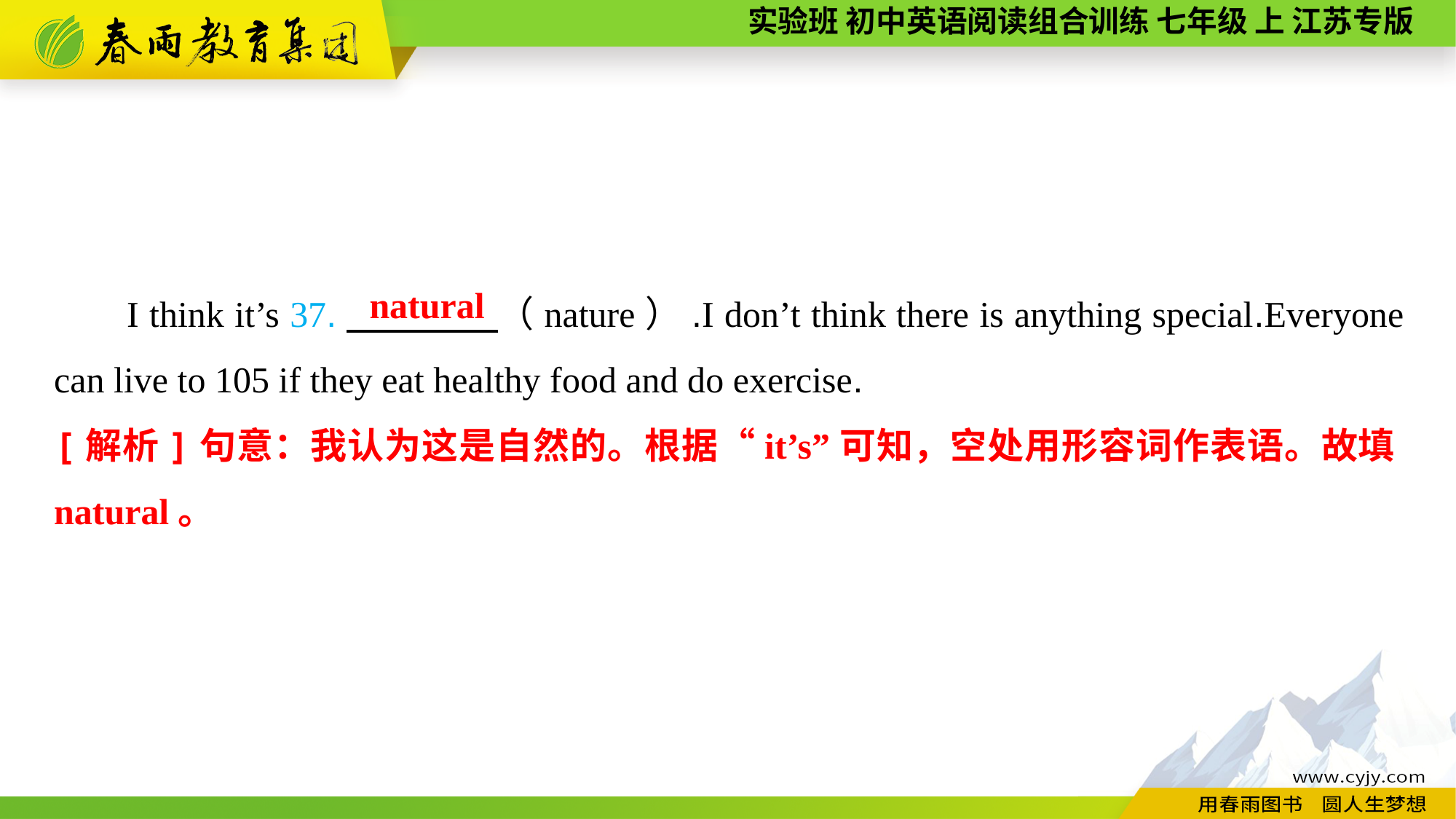

I think it’s 37.　　　　（nature）.I don’t think there is anything special.Everyone can live to 105 if they eat healthy food and do exercise.
natural
[解析]句意：我认为这是自然的。根据“it’s”可知，空处用形容词作表语。故填natural。